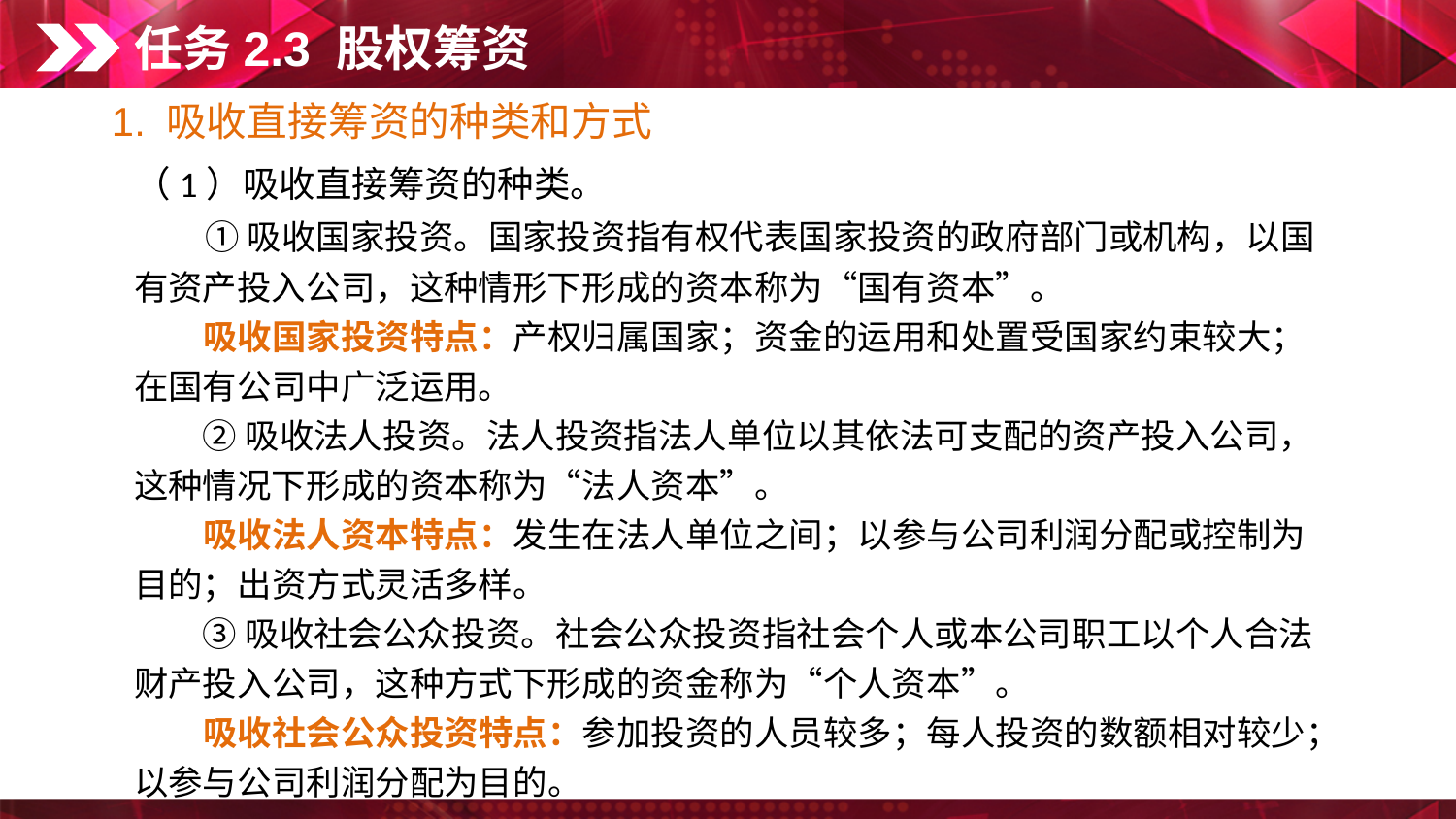

任务2.3 股权筹资

1. 吸收直接筹资的种类和方式
（1）吸收直接筹资的种类。
　　① 吸收国家投资。国家投资指有权代表国家投资的政府部门或机构，以国有资产投入公司，这种情形下形成的资本称为“国有资本”。
　　吸收国家投资特点：产权归属国家；资金的运用和处置受国家约束较大；在国有公司中广泛运用。
　　② 吸收法人投资。法人投资指法人单位以其依法可支配的资产投入公司，这种情况下形成的资本称为“法人资本”。
　　吸收法人资本特点：发生在法人单位之间；以参与公司利润分配或控制为目的；出资方式灵活多样。
　　③ 吸收社会公众投资。社会公众投资指社会个人或本公司职工以个人合法财产投入公司，这种方式下形成的资金称为“个人资本”。
　　吸收社会公众投资特点：参加投资的人员较多；每人投资的数额相对较少；以参与公司利润分配为目的。